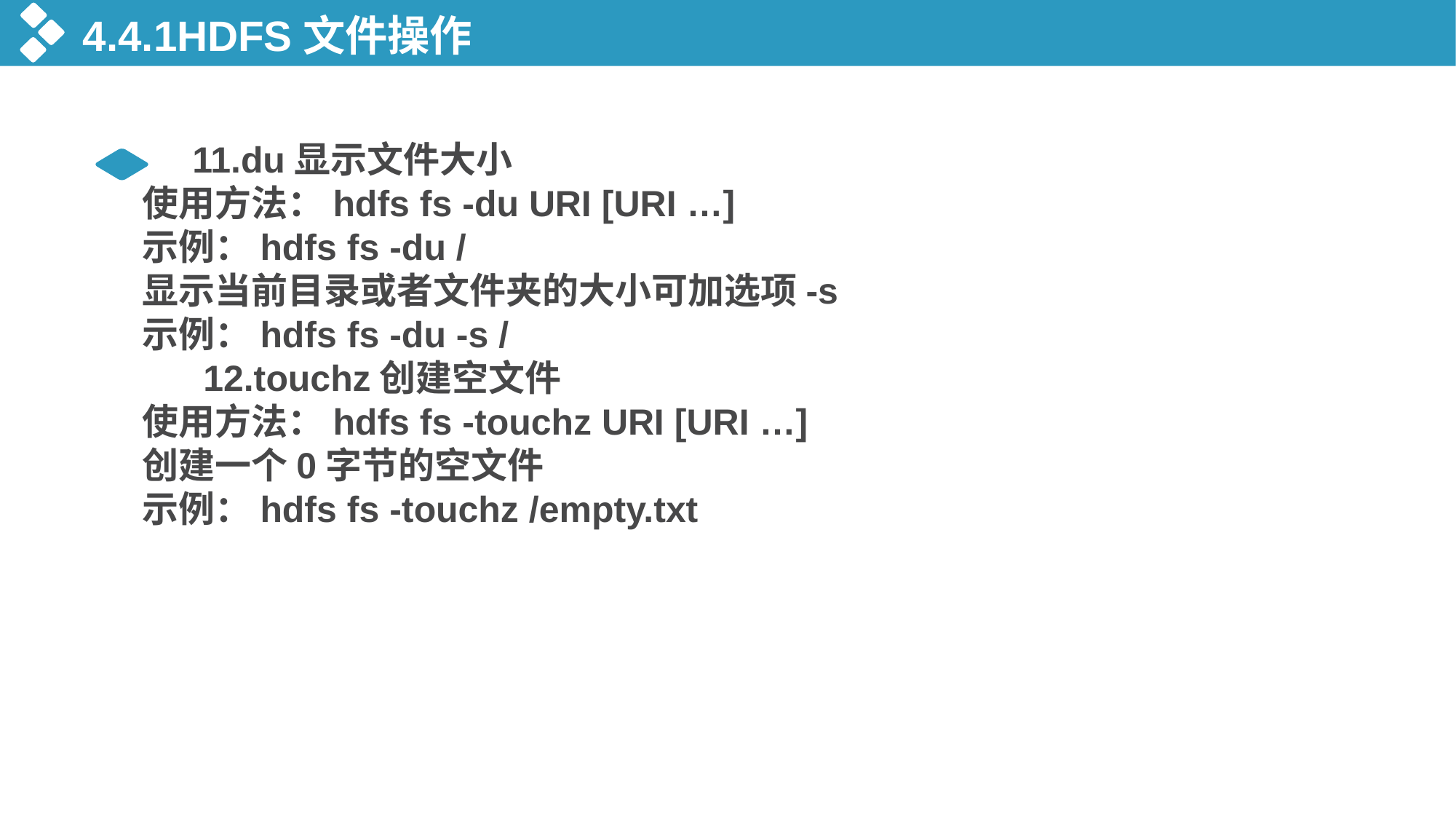

4.4.1HDFS文件操作
      11.du显示文件大小
使用方法：hdfs fs -du URI [URI …]
示例：hdfs fs -du /
显示当前目录或者文件夹的大小可加选项-s
示例：hdfs fs -du -s /
      12.touchz创建空文件
使用方法：hdfs fs -touchz URI [URI …]
创建一个0字节的空文件
示例：hdfs fs -touchz /empty.txt